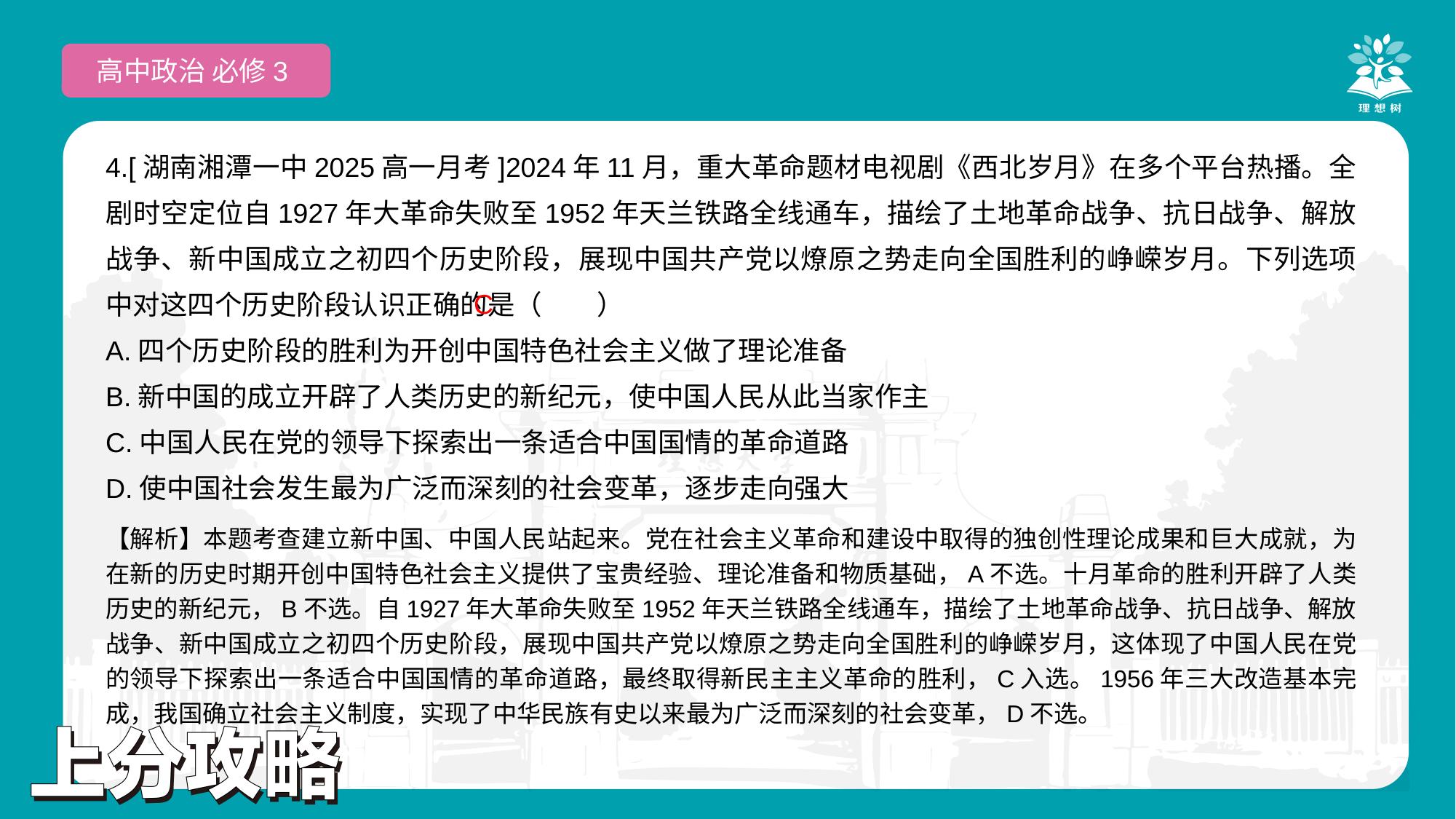

高中政治 必修3
4.[湖南湘潭一中2025高一月考]2024年11月，重大革命题材电视剧《西北岁月》在多个平台热播。全剧时空定位自1927年大革命失败至1952年天兰铁路全线通车，描绘了土地革命战争、抗日战争、解放战争、新中国成立之初四个历史阶段，展现中国共产党以燎原之势走向全国胜利的峥嵘岁月。下列选项中对这四个历史阶段认识正确的是（　　）
A.四个历史阶段的胜利为开创中国特色社会主义做了理论准备
B.新中国的成立开辟了人类历史的新纪元，使中国人民从此当家作主
C.中国人民在党的领导下探索出一条适合中国国情的革命道路
D.使中国社会发生最为广泛而深刻的社会变革，逐步走向强大
 C
【解析】本题考查建立新中国、中国人民站起来。党在社会主义革命和建设中取得的独创性理论成果和巨大成就，为在新的历史时期开创中国特色社会主义提供了宝贵经验、理论准备和物质基础，A不选。十月革命的胜利开辟了人类历史的新纪元，B不选。自1927年大革命失败至1952年天兰铁路全线通车，描绘了土地革命战争、抗日战争、解放战争、新中国成立之初四个历史阶段，展现中国共产党以燎原之势走向全国胜利的峥嵘岁月，这体现了中国人民在党的领导下探索出一条适合中国国情的革命道路，最终取得新民主主义革命的胜利，C入选。1956年三大改造基本完成，我国确立社会主义制度，实现了中华民族有史以来最为广泛而深刻的社会变革，D不选。